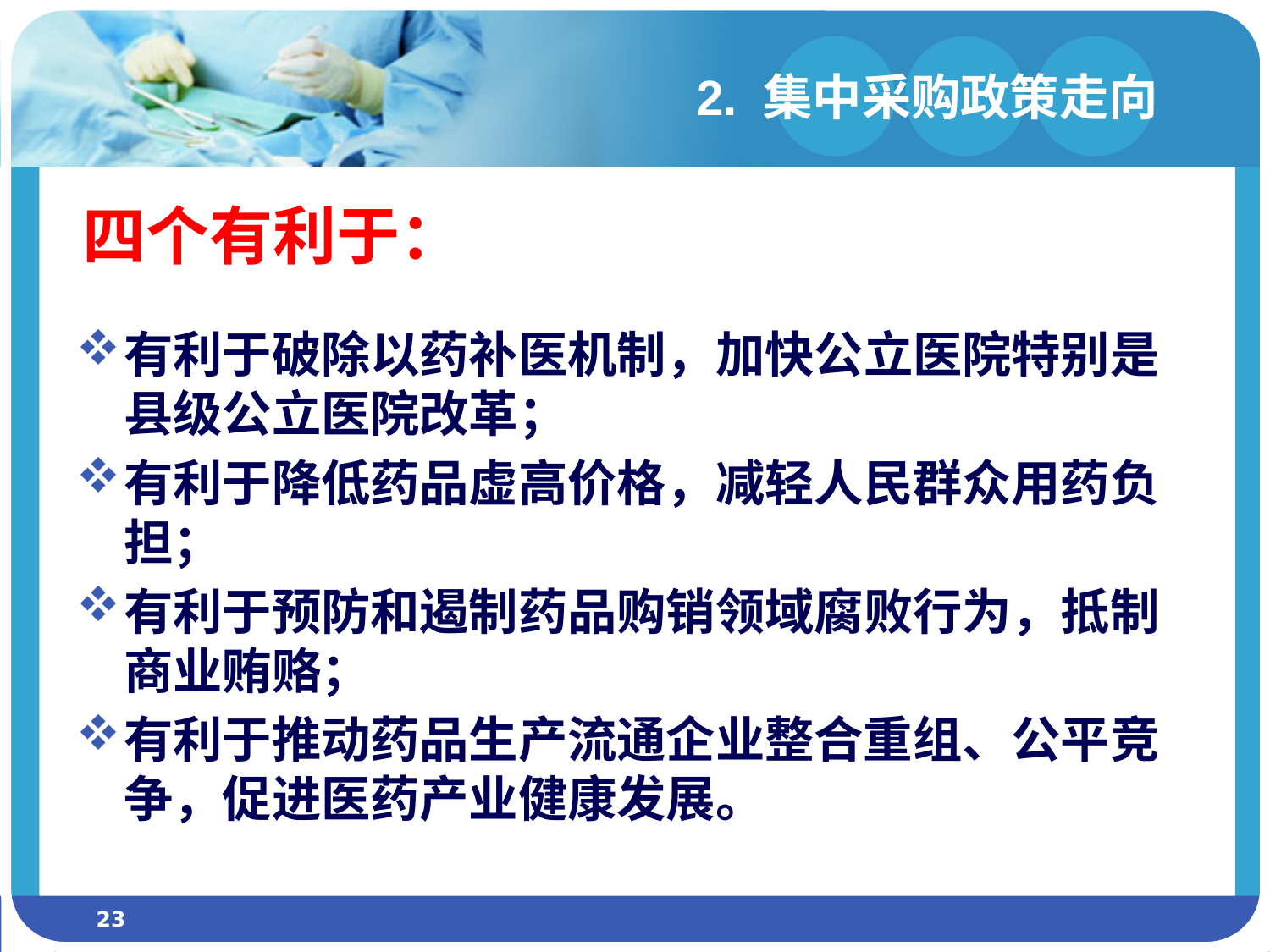

2. 集中采购政策走向
# 四个有利于：
有利于破除以药补医机制，加快公立医院特别是县级公立医院改革；
有利于降低药品虚高价格，减轻人民群众用药负担；
有利于预防和遏制药品购销领域腐败行为，抵制商业贿赂；
有利于推动药品生产流通企业整合重组、公平竞争，促进医药产业健康发展。

23